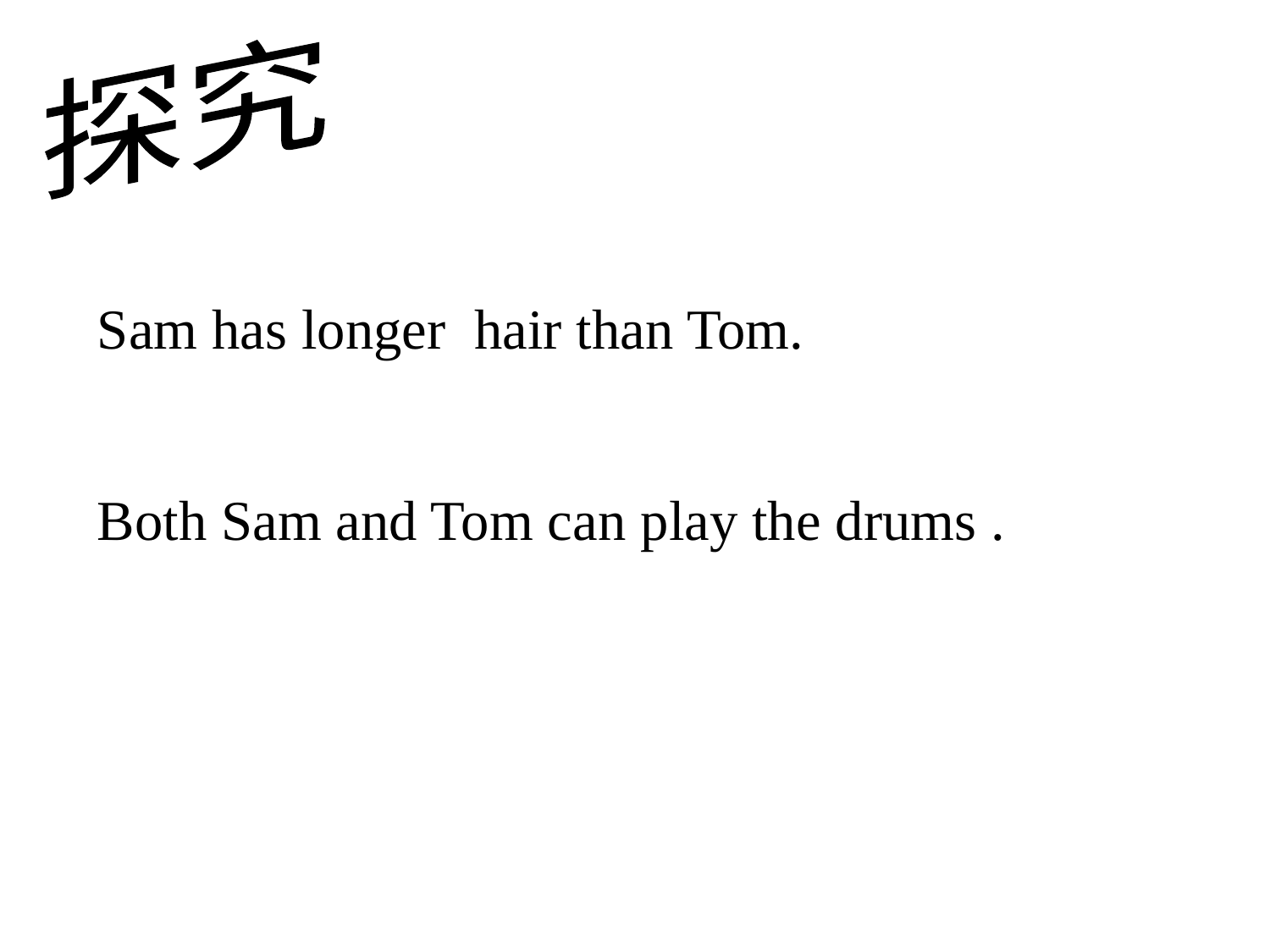

探究
Sam has longer  hair than Tom.

Both Sam and Tom can play the drums .